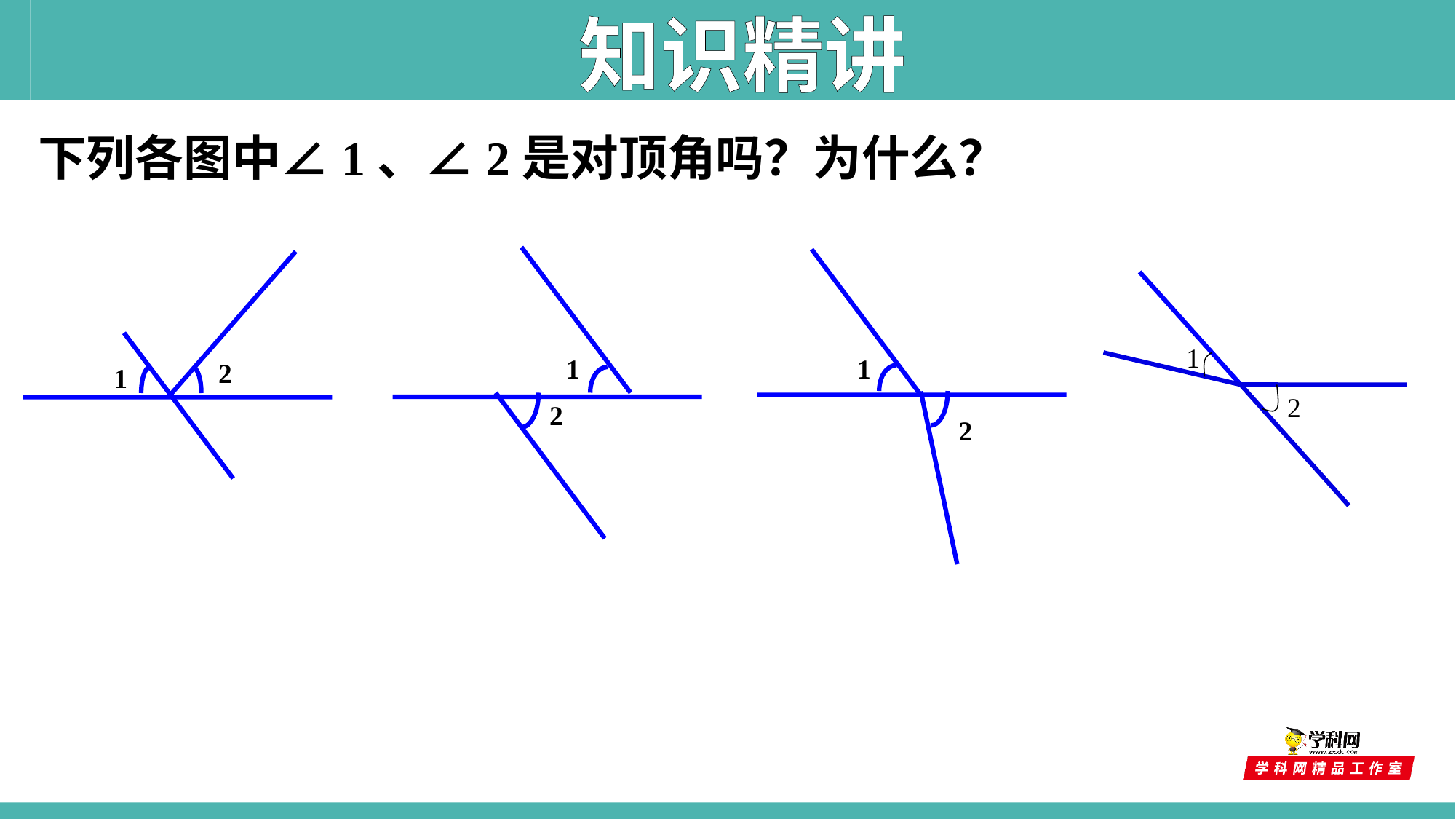

知识精讲
下列各图中∠1、∠2是对顶角吗？为什么？

1

2

1

2

2
1

1

2